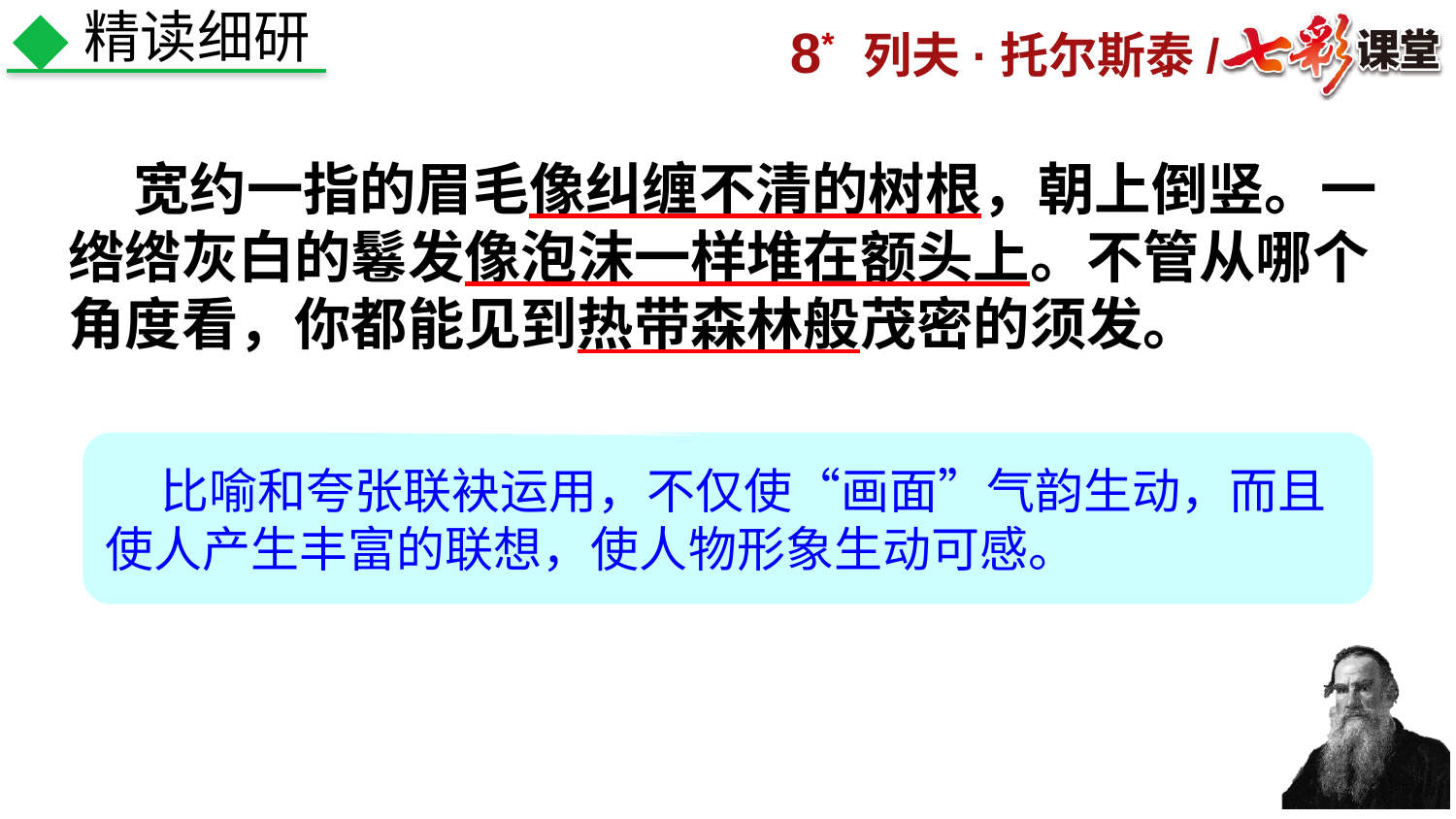

精读细研

    宽约一指的眉毛像纠缠不清的树根，朝上倒竖。一绺绺灰白的鬈发像泡沫一样堆在额头上。不管从哪个角度看，你都能见到热带森林般茂密的须发。
    比喻和夸张联袂运用，不仅使“画面”气韵生动，而且使人产生丰富的联想，使人物形象生动可感。